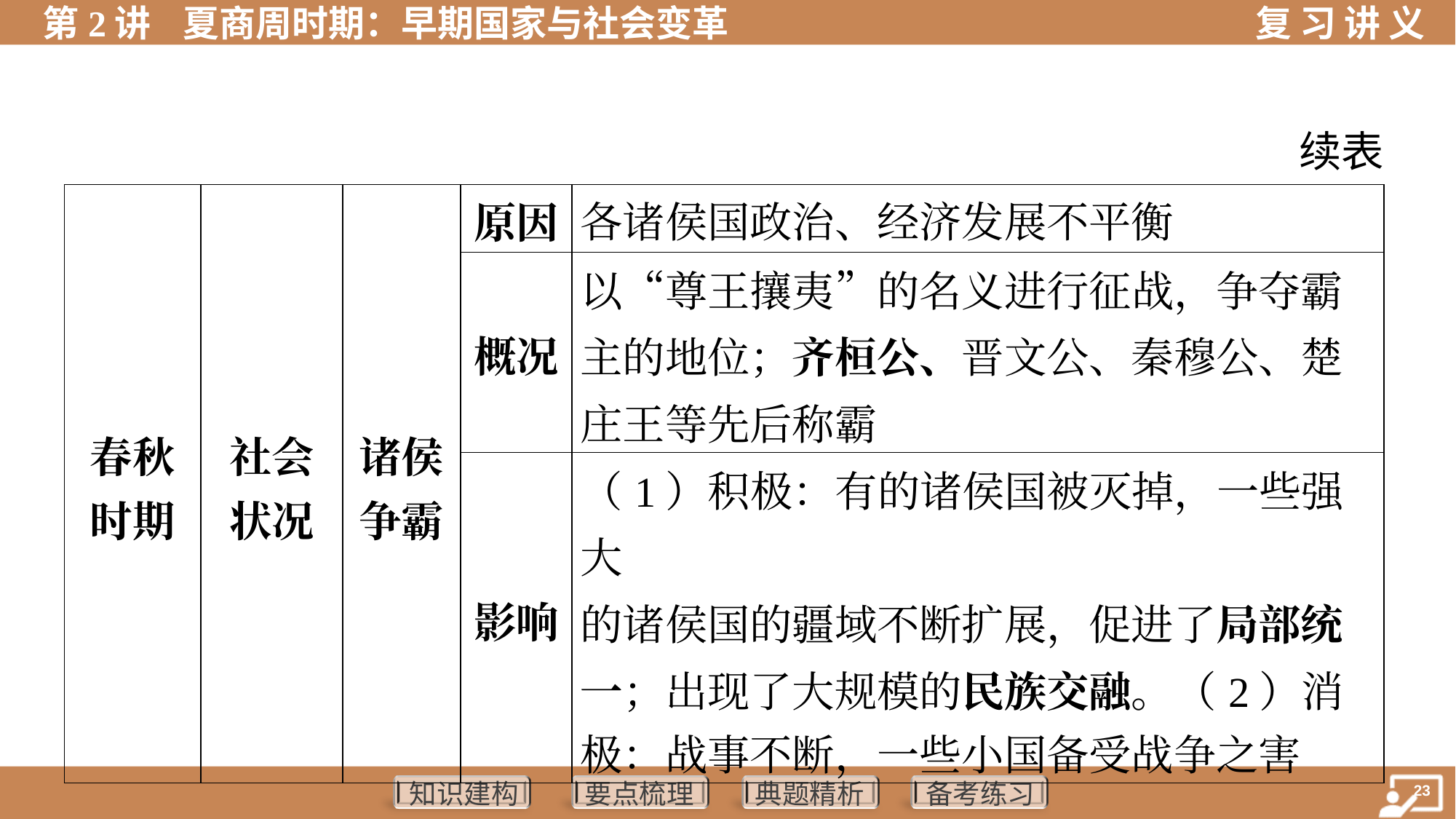

续表
| 春秋 时期 | 社会 状况 | 诸侯 争霸 | 原因 | 各诸侯国政治、经济发展不平衡 |
| --- | --- | --- | --- | --- |
|  |  |  | 概况 | 以“尊王攘夷”的名义进行征战，争夺霸主的地位；齐桓公、晋文公、秦穆公、楚庄王等先后称霸 |
|  |  |  | 影响 | （1）积极：有的诸侯国被灭掉，一些强大 的诸侯国的疆域不断扩展，促进了局部统 一；出现了大规模的民族交融。（2）消 极：战事不断，一些小国备受战争之害 |